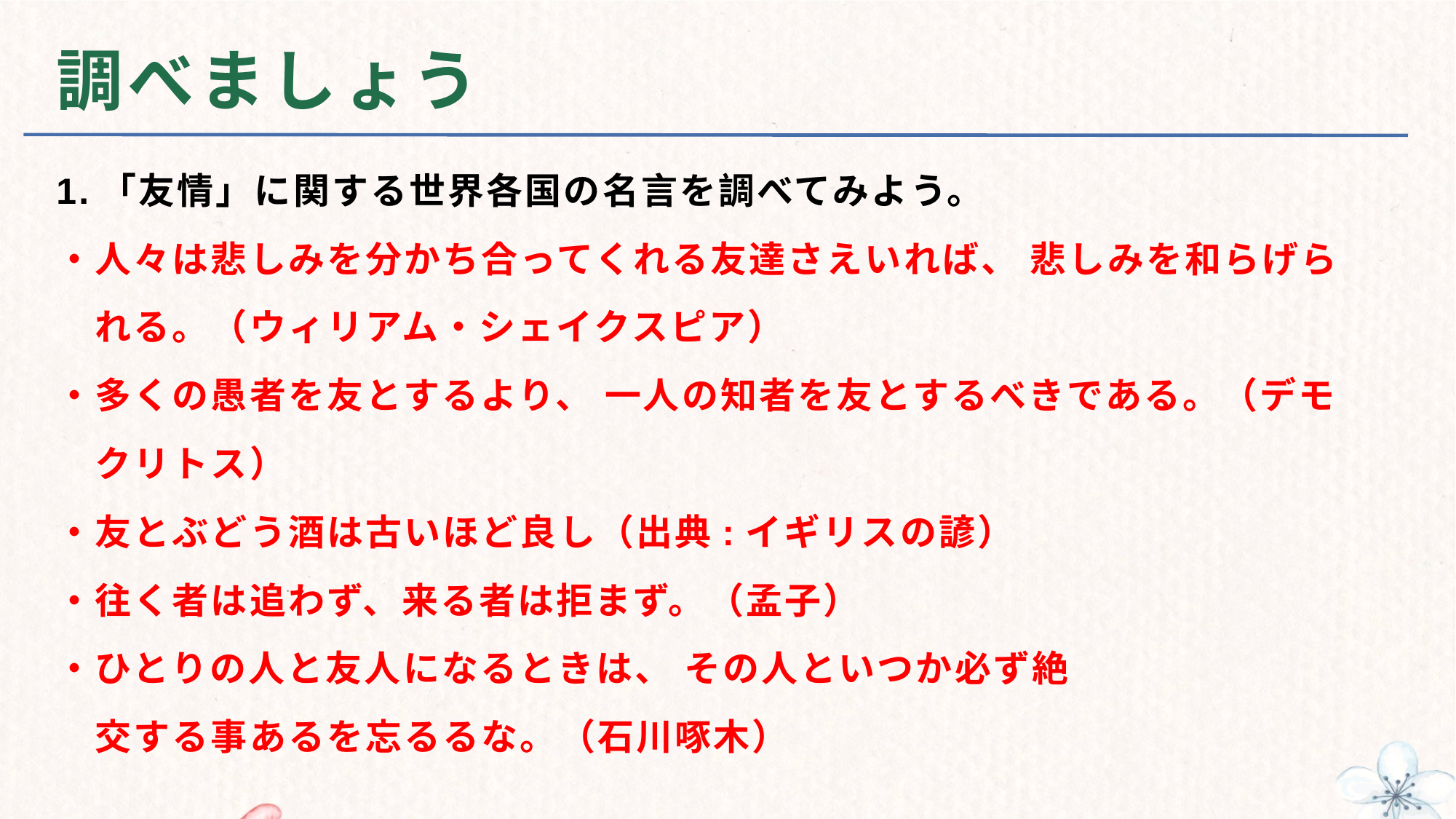

# 調べましょう
1.「友情」に関する世界各国の名言を調べてみよう。
・人々は悲しみを分かち合ってくれる友達さえいれば、 悲しみを和らげら
　れる。（ウィリアム・シェイクスピア）
・多くの愚者を友とするより、 一人の知者を友とするべきである。（デモ
　クリトス）
・友とぶどう酒は古いほど良し（出典:イギリスの諺）
・往く者は追わず、来る者は拒まず。（孟子）
・ひとりの人と友人になるときは、 その人といつか必ず絶
　交する事あるを忘るるな。（石川啄木）